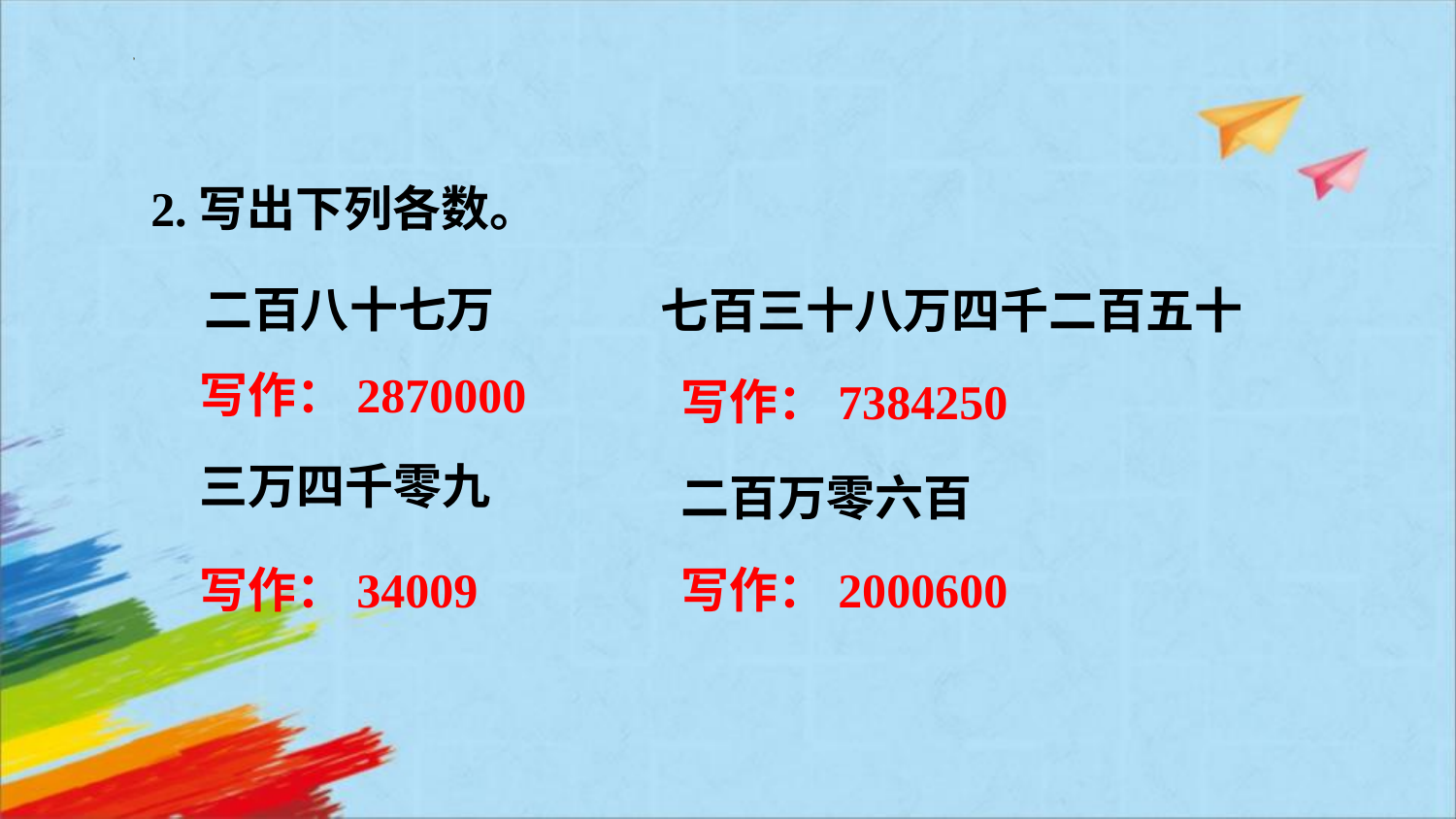

2.写出下列各数。
二百八十七万
七百三十八万四千二百五十
写作：2870000
写作：7384250
三万四千零九
二百万零六百
写作：34009
写作：2000600